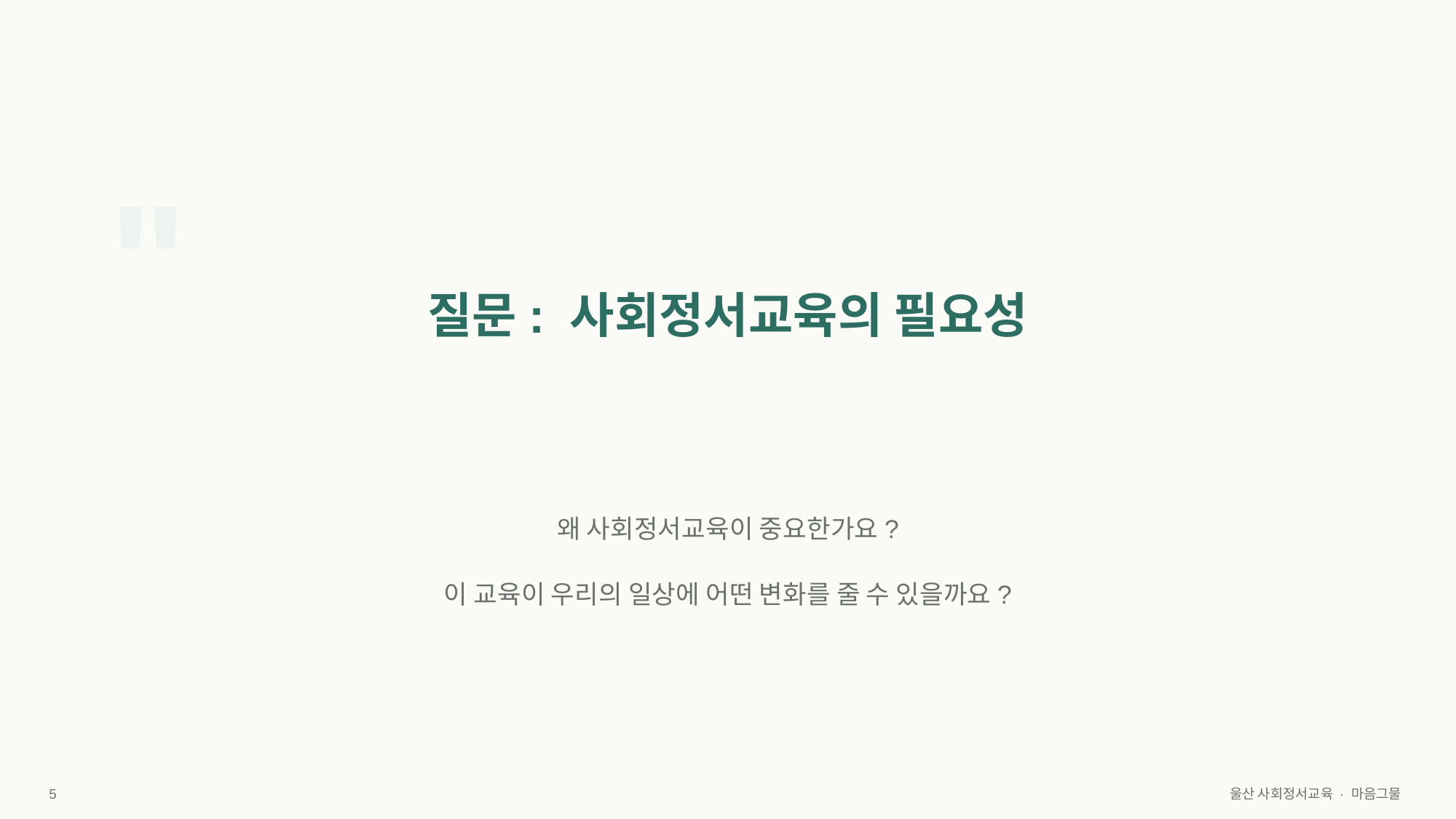

"
질문: 사회정서교육의 필요성
왜 사회정서교육이 중요한가요?
이 교육이 우리의 일상에 어떤 변화를 줄 수 있을까요?
5
울산 사회정서교육 · 마음그물